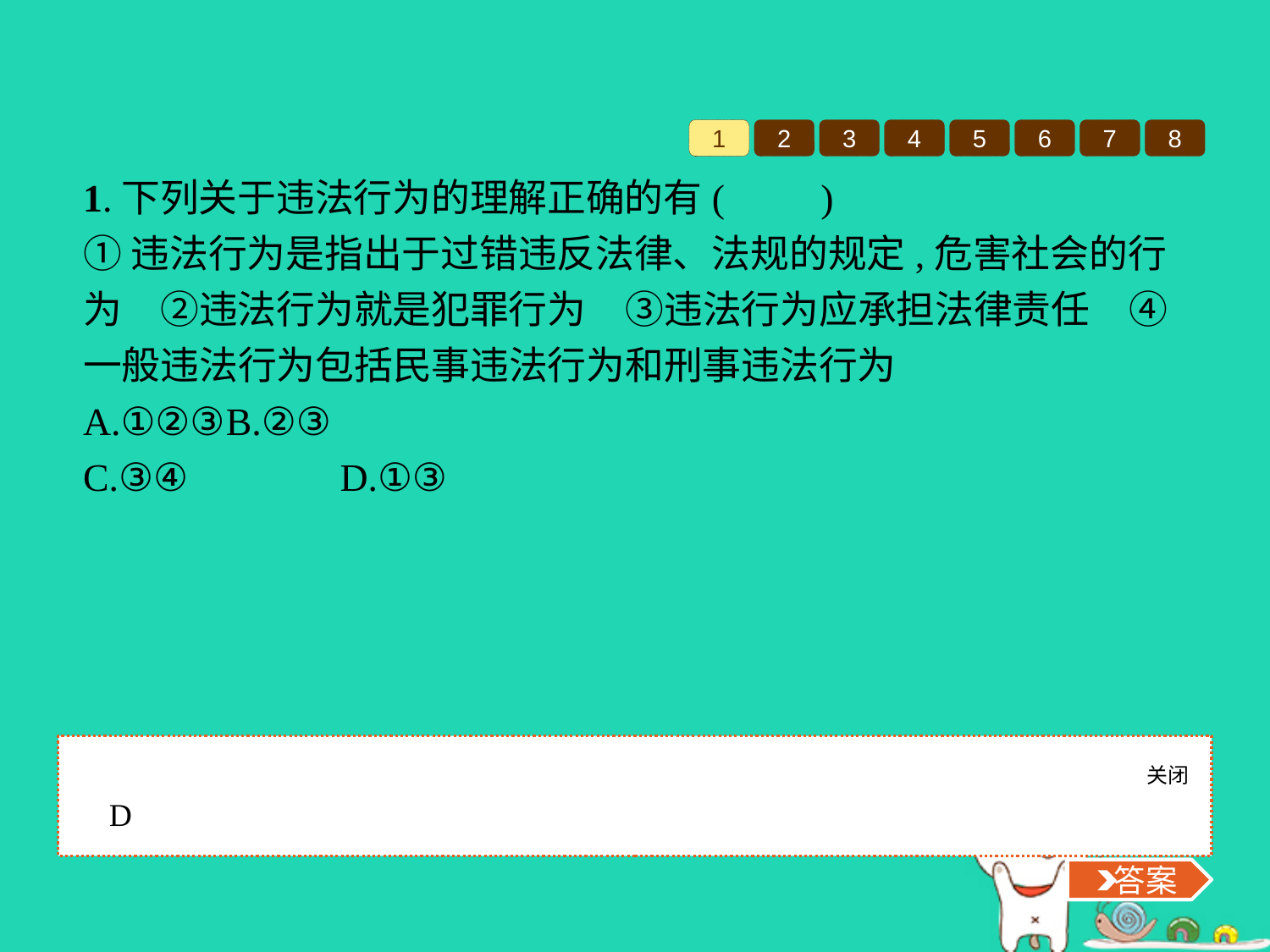

1
2
3
4
5
6
7
8
1.下列关于违法行为的理解正确的有(　　)
①违法行为是指出于过错违反法律、法规的规定,危害社会的行为　②违法行为就是犯罪行为　③违法行为应承担法律责任　④一般违法行为包括民事违法行为和刑事违法行为
A.①②③	B.②③
C.③④		D.①③

关闭
  答案

D
  答案